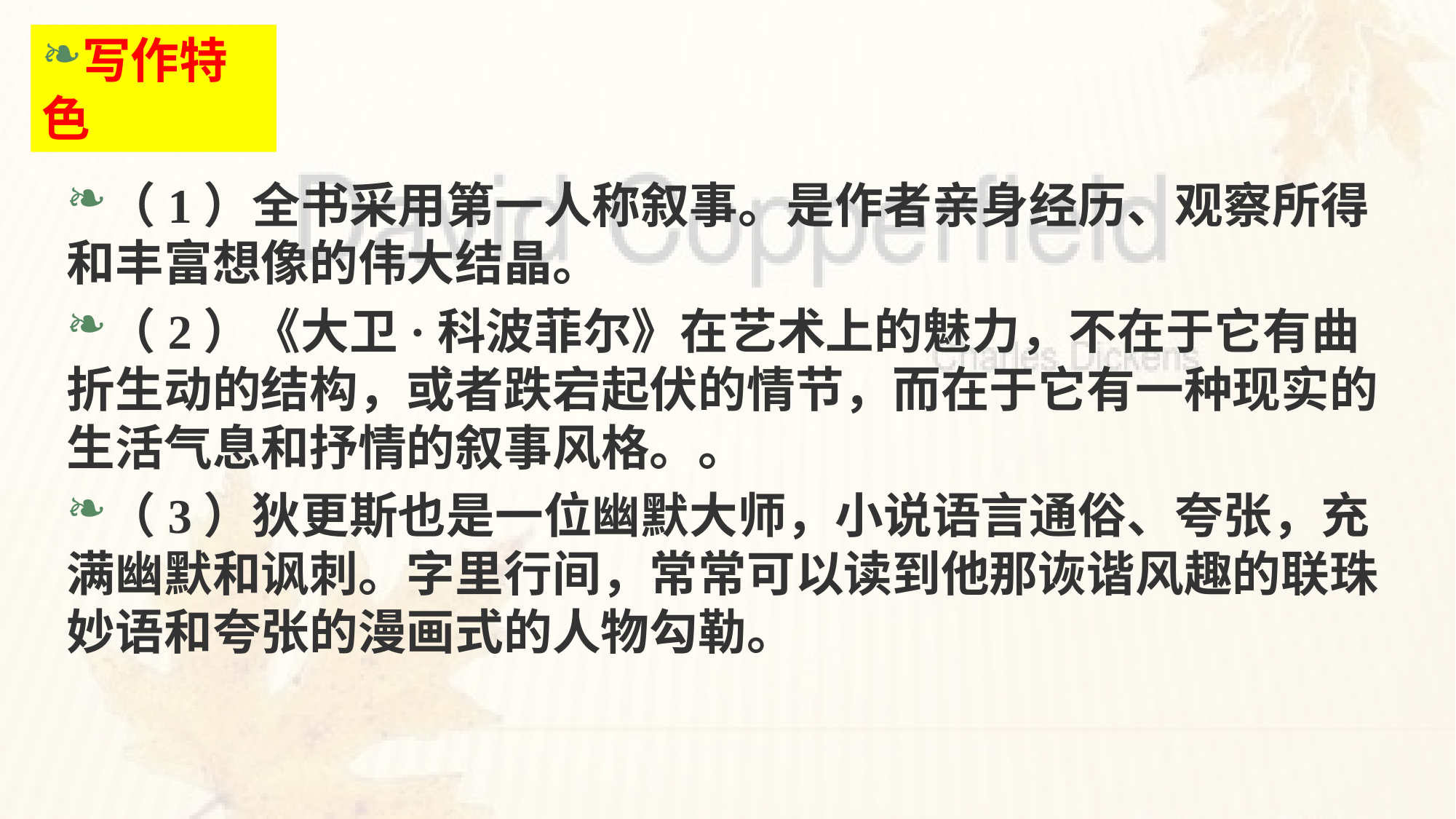

写作特色
（1）全书采用第一人称叙事。是作者亲身经历、观察所得和丰富想像的伟大结晶。
（2）《大卫·科波菲尔》在艺术上的魅力，不在于它有曲折生动的结构，或者跌宕起伏的情节，而在于它有一种现实的生活气息和抒情的叙事风格。。
（3）狄更斯也是一位幽默大师，小说语言通俗、夸张，充满幽默和讽刺。字里行间，常常可以读到他那诙谐风趣的联珠妙语和夸张的漫画式的人物勾勒。